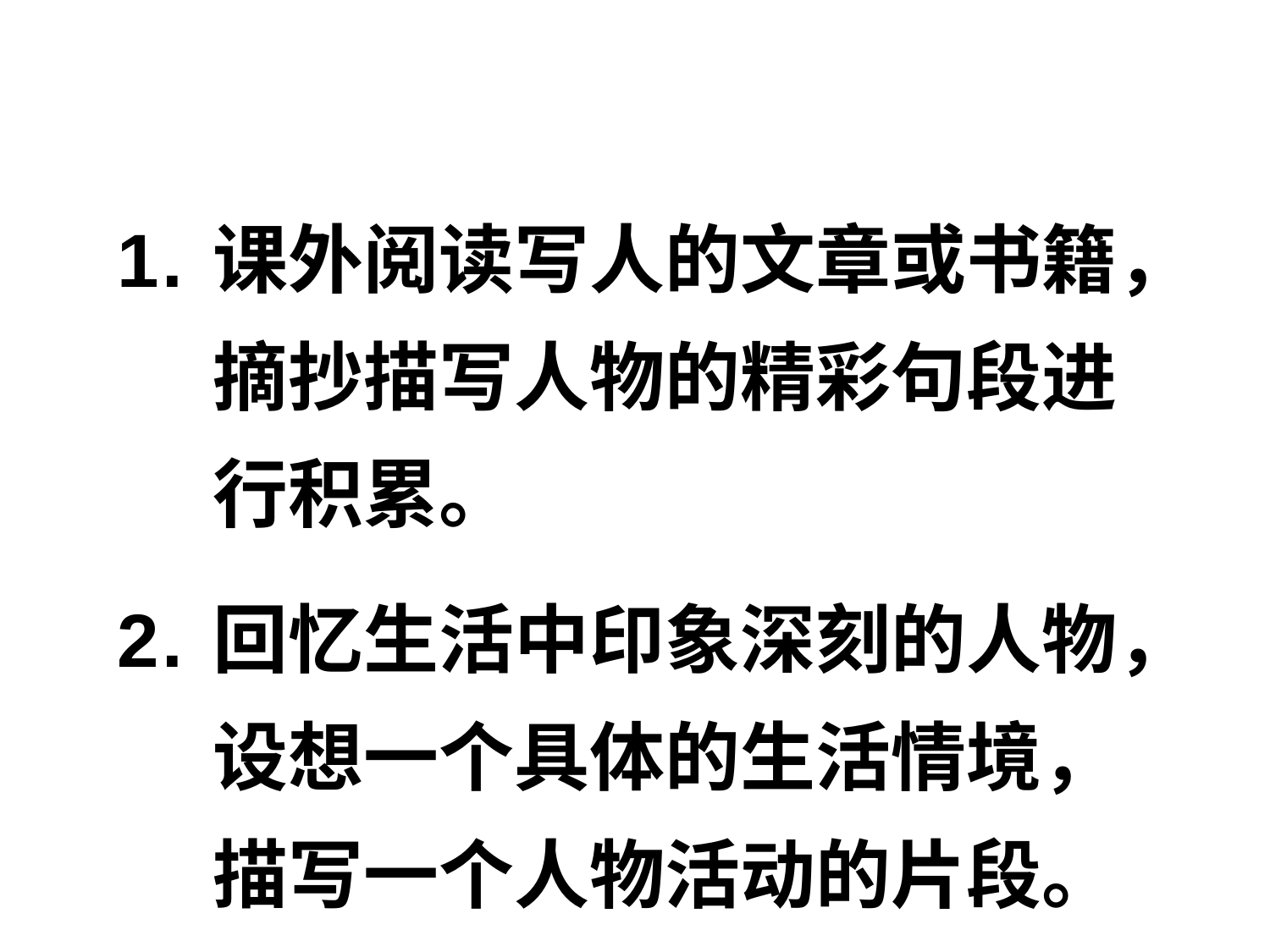

课后作业
课外阅读写人的文章或书籍，摘抄描写人物的精彩句段进行积累。
回忆生活中印象深刻的人物，设想一个具体的生活情境，描写一个人物活动的片段。